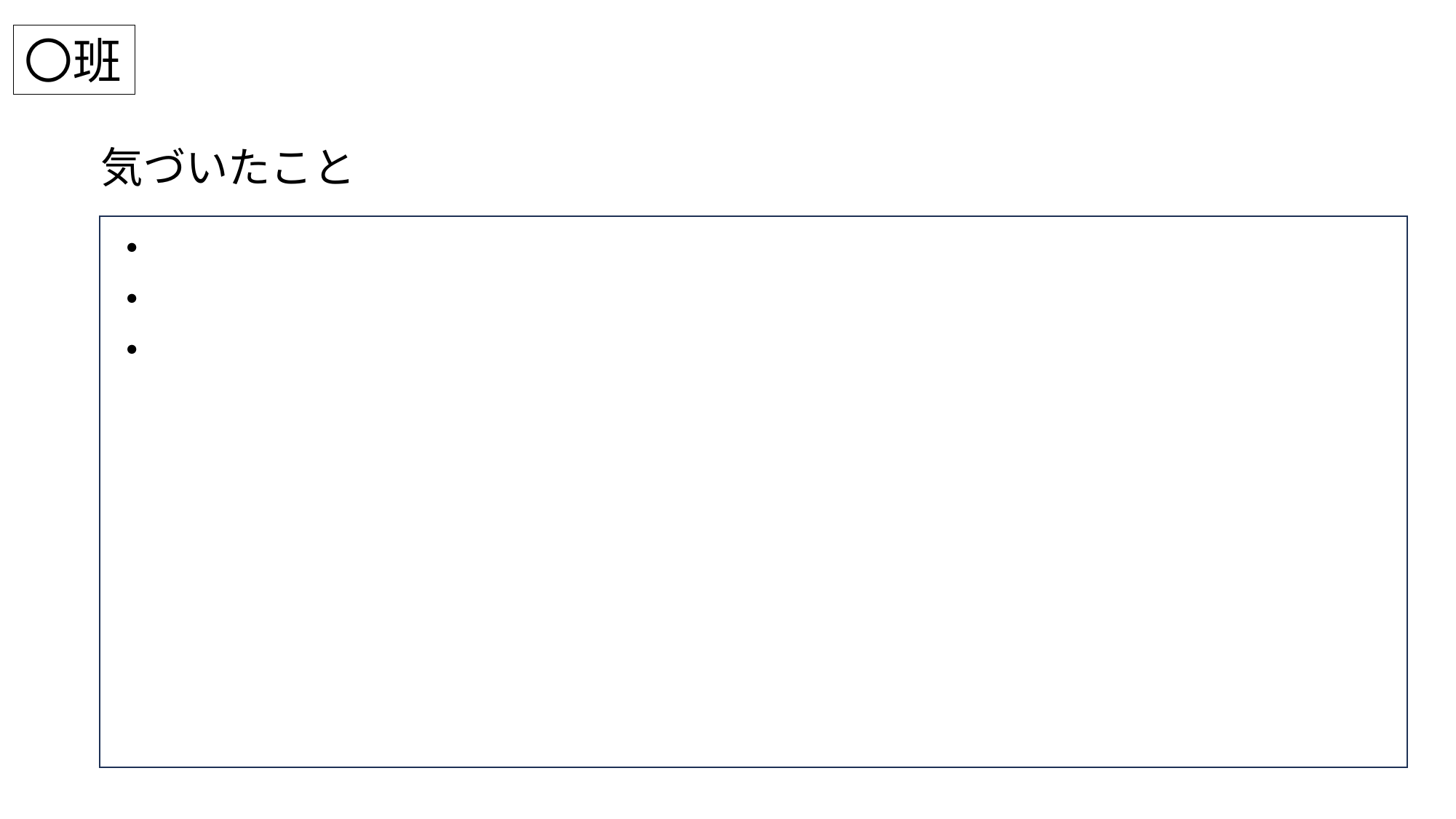

〇班
気づいたこと
・
・

・
・
・